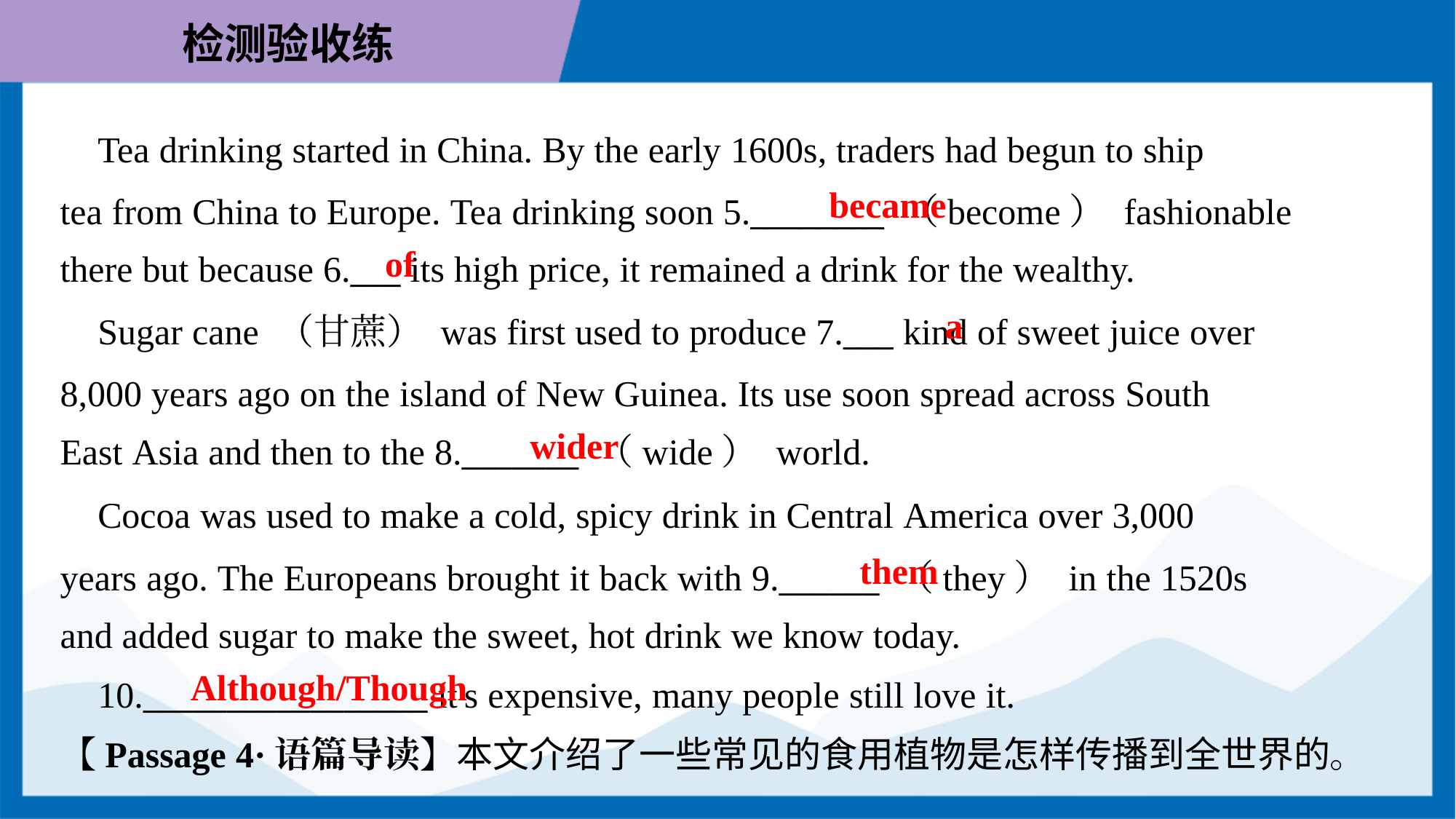

Tea drinking started in China. By the early 1600s, traders had begun to ship
tea from China to Europe. Tea drinking soon 5.________ （become） fashionable
there but because 6.___ its high price, it remained a drink for the wealthy.
became
of
a
    Sugar cane （甘蔗） was first used to produce 7.___ kind of sweet juice over
8,000 years ago on the island of New Guinea. Its use soon spread across South
East Asia and then to the 8._______ （wide） world.
wider
    Cocoa was used to make a cold, spicy drink in Central America over 3,000
years ago. The Europeans brought it back with 9.______ （they） in the 1520s
and added sugar to make the sweet, hot drink we know today.
them
Although/Though
    10._________________ it's expensive, many people still love it.
【Passage 4·语篇导读】本文介绍了一些常见的食用植物是怎样传播到全世界的。